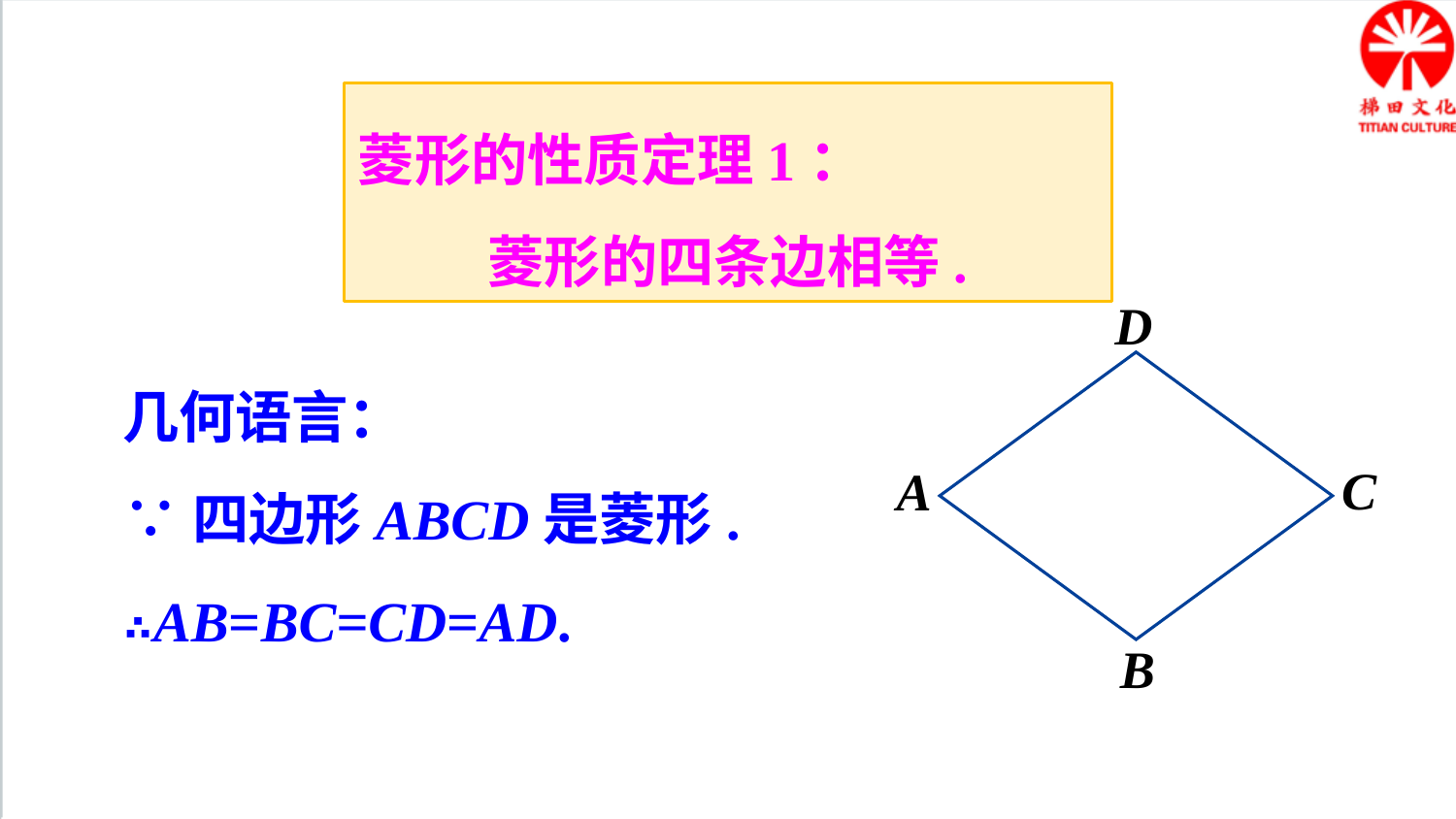

菱形的性质定理1：
菱形的四条边相等.
D

C
A
B
几何语言：
∵四边形ABCD是菱形.
∴AB=BC=CD=AD.